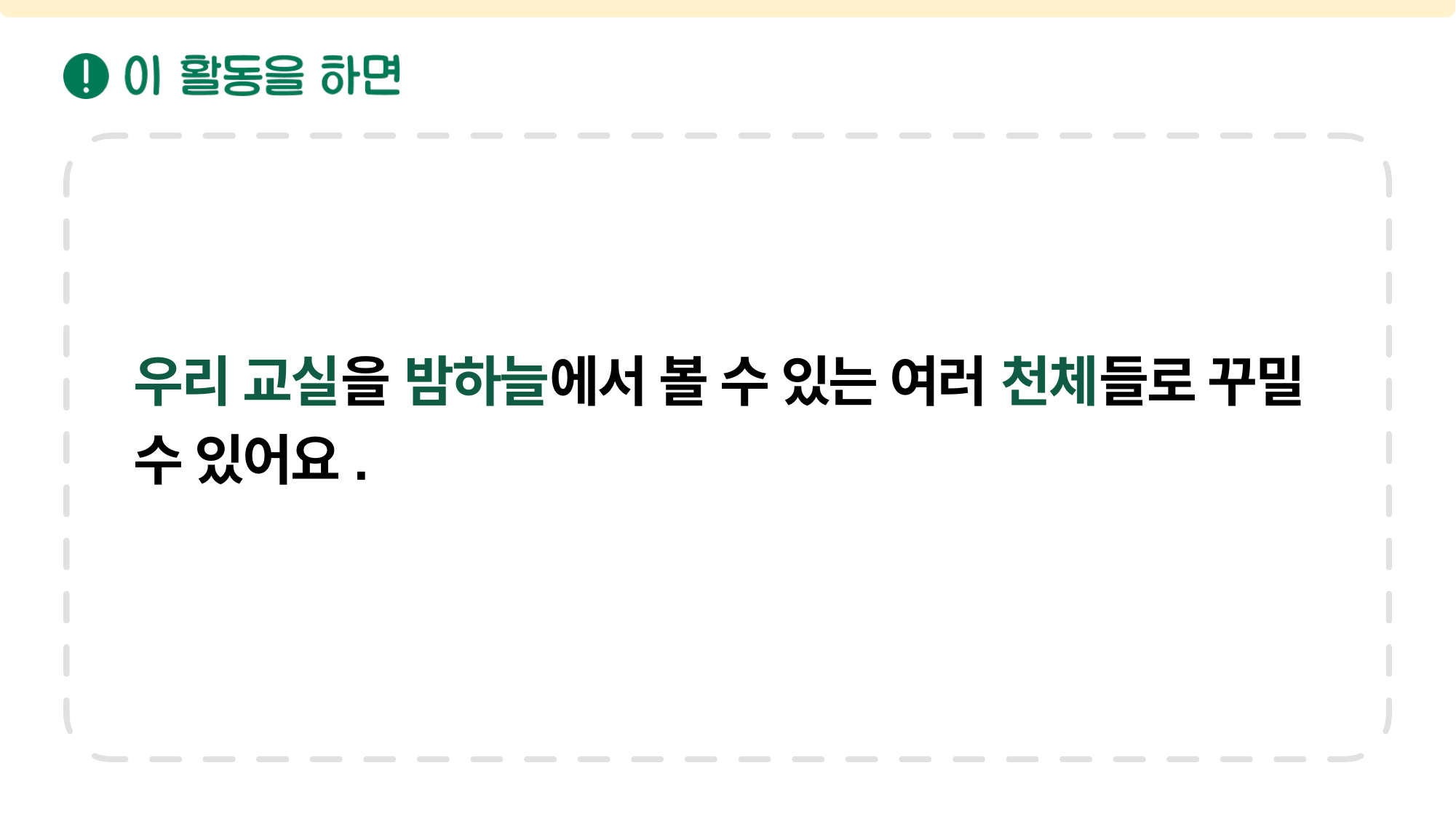

우리 교실을 밤하늘에서 볼 수 있는 여러 천체들로 꾸밀 수 있어요.